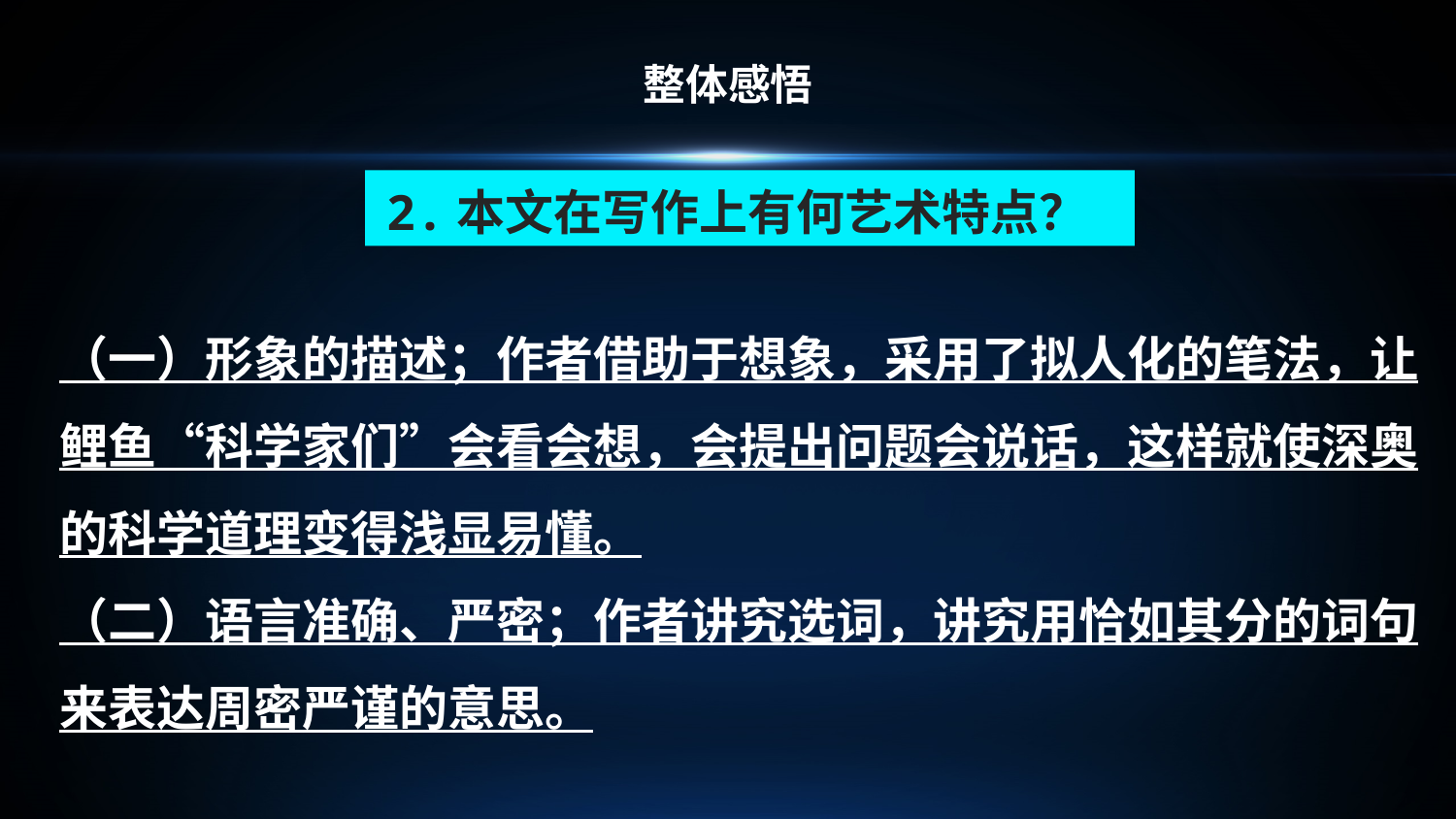

整体感悟
2.本文在写作上有何艺术特点？

（一）形象的描述；作者借助于想象，采用了拟人化的笔法，让鲤鱼“科学家们”会看会想，会提出问题会说话，这样就使深奥的科学道理变得浅显易懂。
（二）语言准确、严密；作者讲究选词，讲究用恰如其分的词句来表达周密严谨的意思。